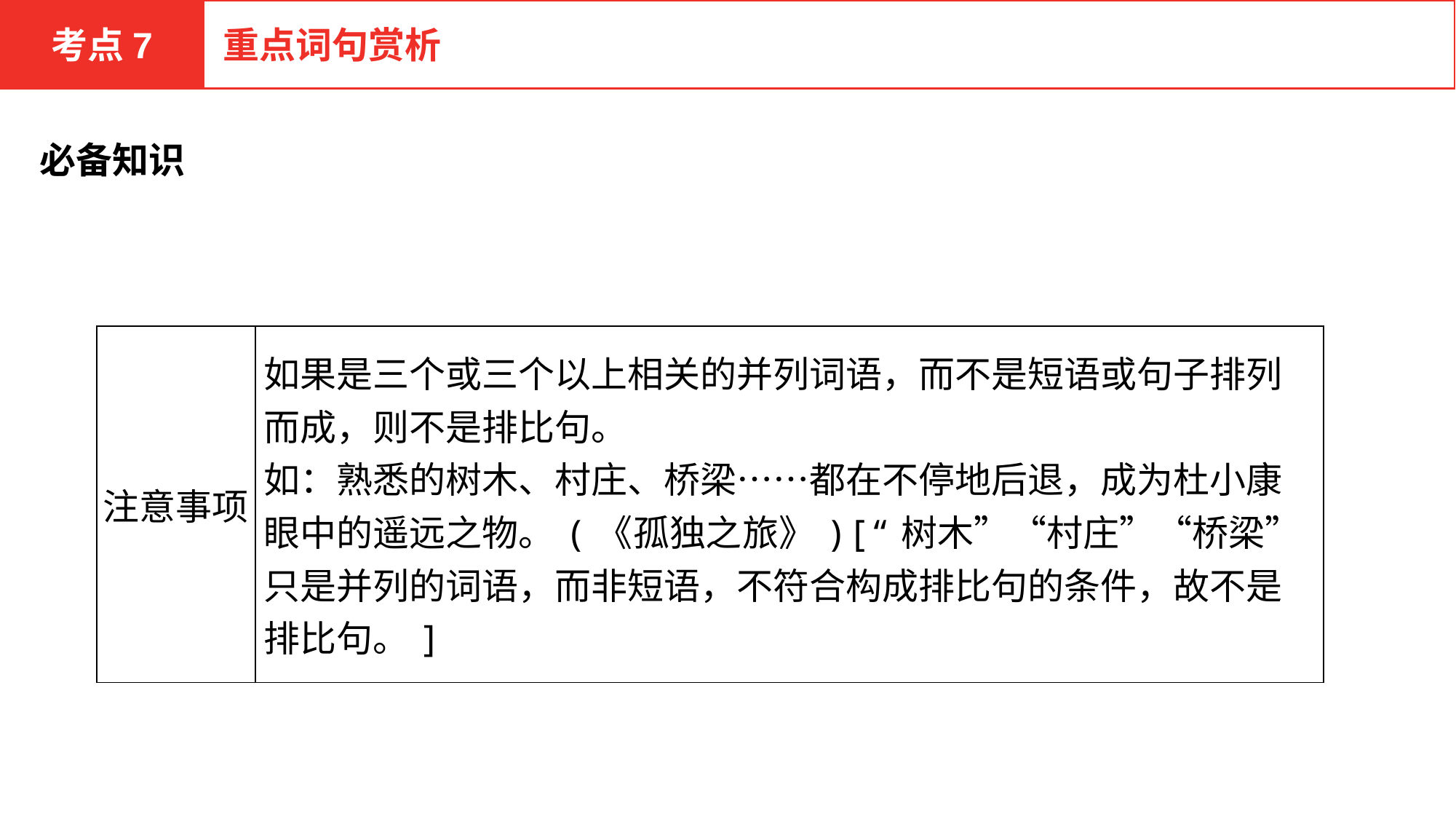

考点7
重点词句赏析
必备知识
| 注意事项 | 如果是三个或三个以上相关的并列词语，而不是短语或句子排列而成，则不是排比句。 如：熟悉的树木、村庄、桥梁……都在不停地后退，成为杜小康眼中的遥远之物。(《孤独之旅》)[“树木”“村庄”“桥梁”只是并列的词语，而非短语，不符合构成排比句的条件，故不是排比句。] |
| --- | --- |